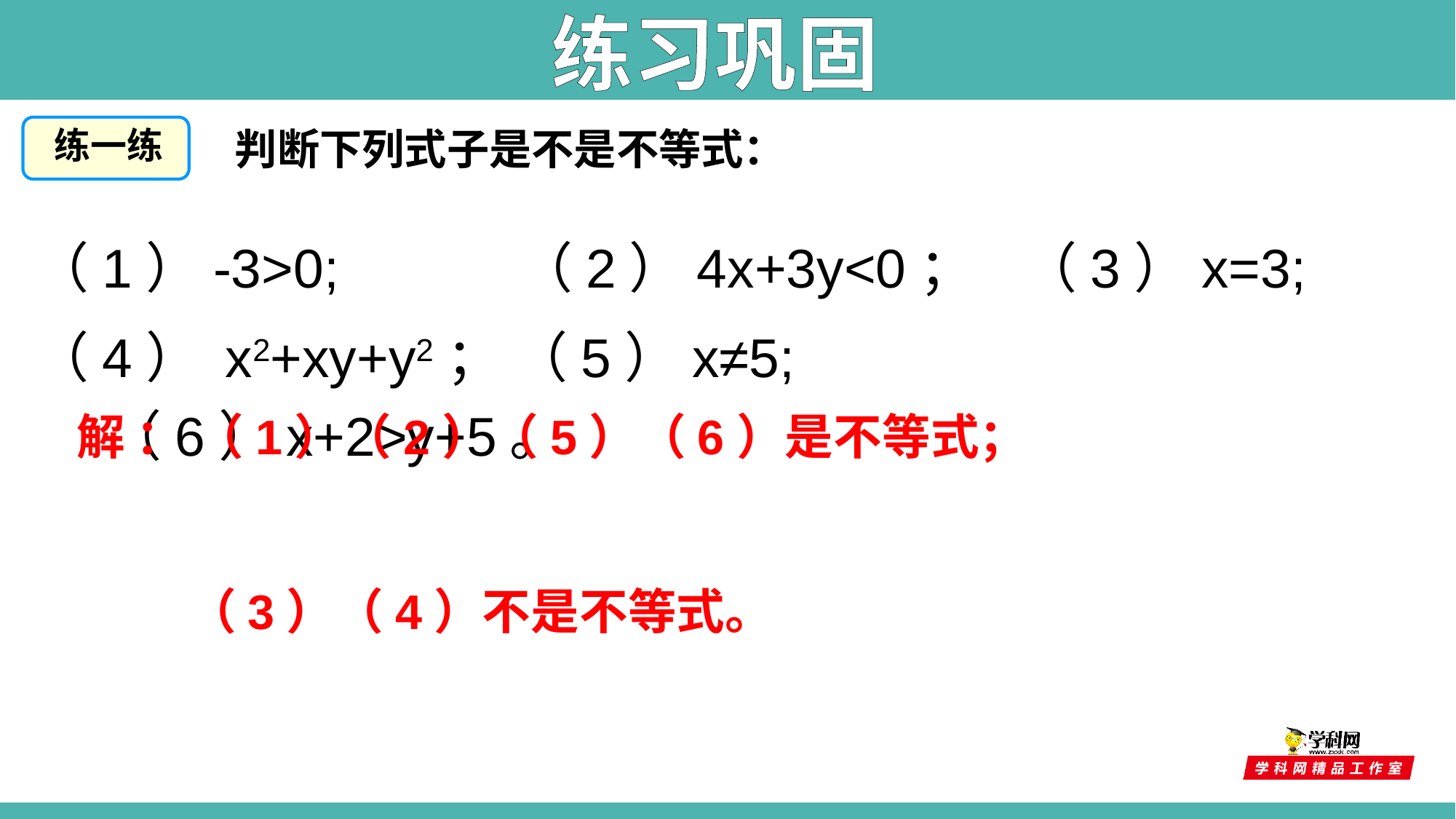

练习巩固
判断下列式子是不是不等式：

练一练
（1）-3>0;           （2）4x+3y<0；    （3）x=3;
（4） x2+xy+y2； （5）x≠5;               （6）x+2>y+5。

解 ： （1）（2）（5）（6）是不等式；
         （3）（4）不是不等式。